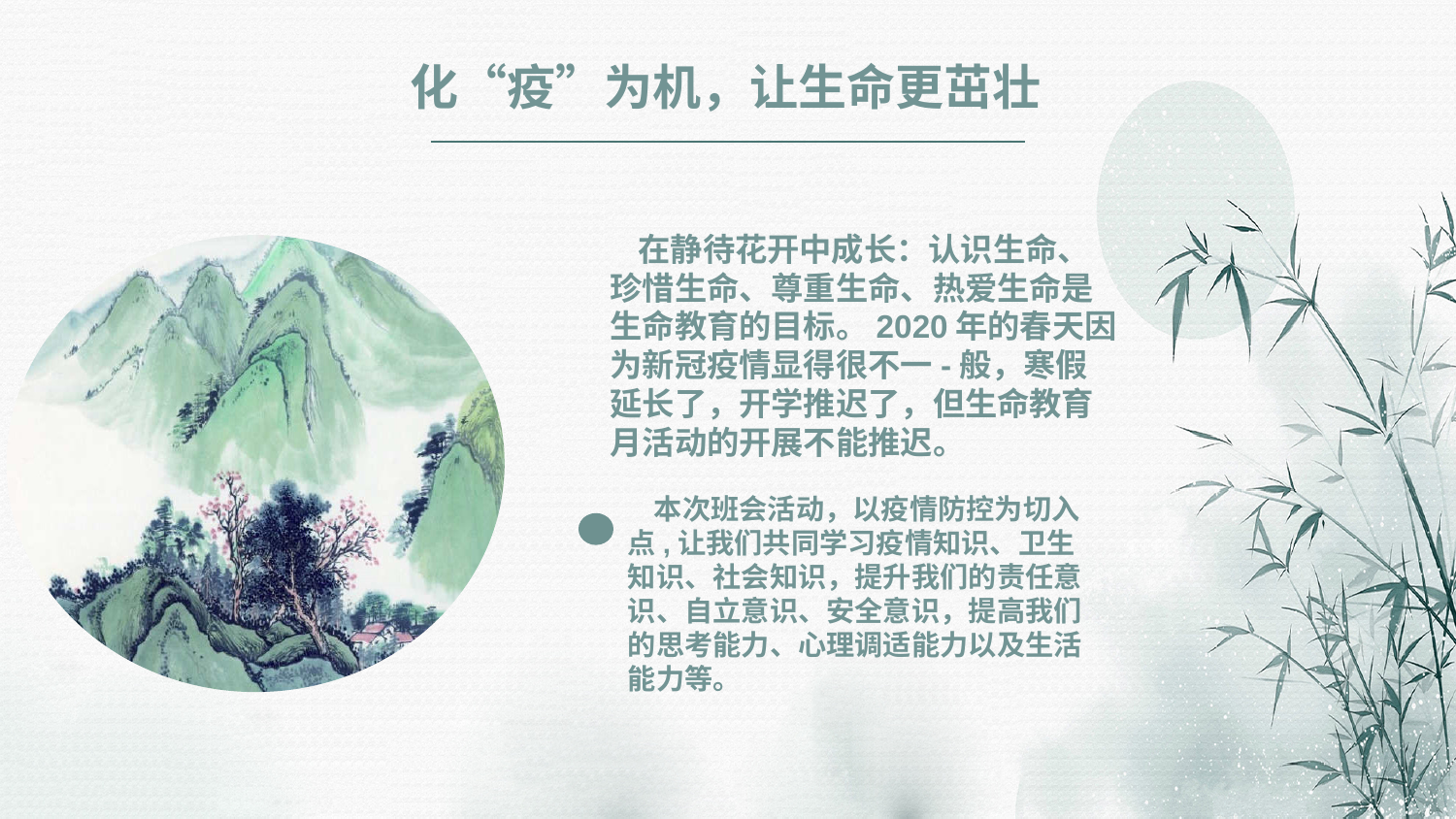

化“疫”为机，让生命更茁壮

    在静待花开中成长：认识生命、珍惜生命、尊重生命、热爱生命是生命教育的目标。2020年的春天因为新冠疫情显得很不一-般，寒假延长了，开学推迟了，但生命教育月活动的开展不能推迟。

   本次班会活动，以疫情防控为切入点,让我们共同学习疫情知识、卫生知识、社会知识，提升我们的责任意识、自立意识、安全意识，提高我们的思考能力、心理调适能力以及生活能力等。